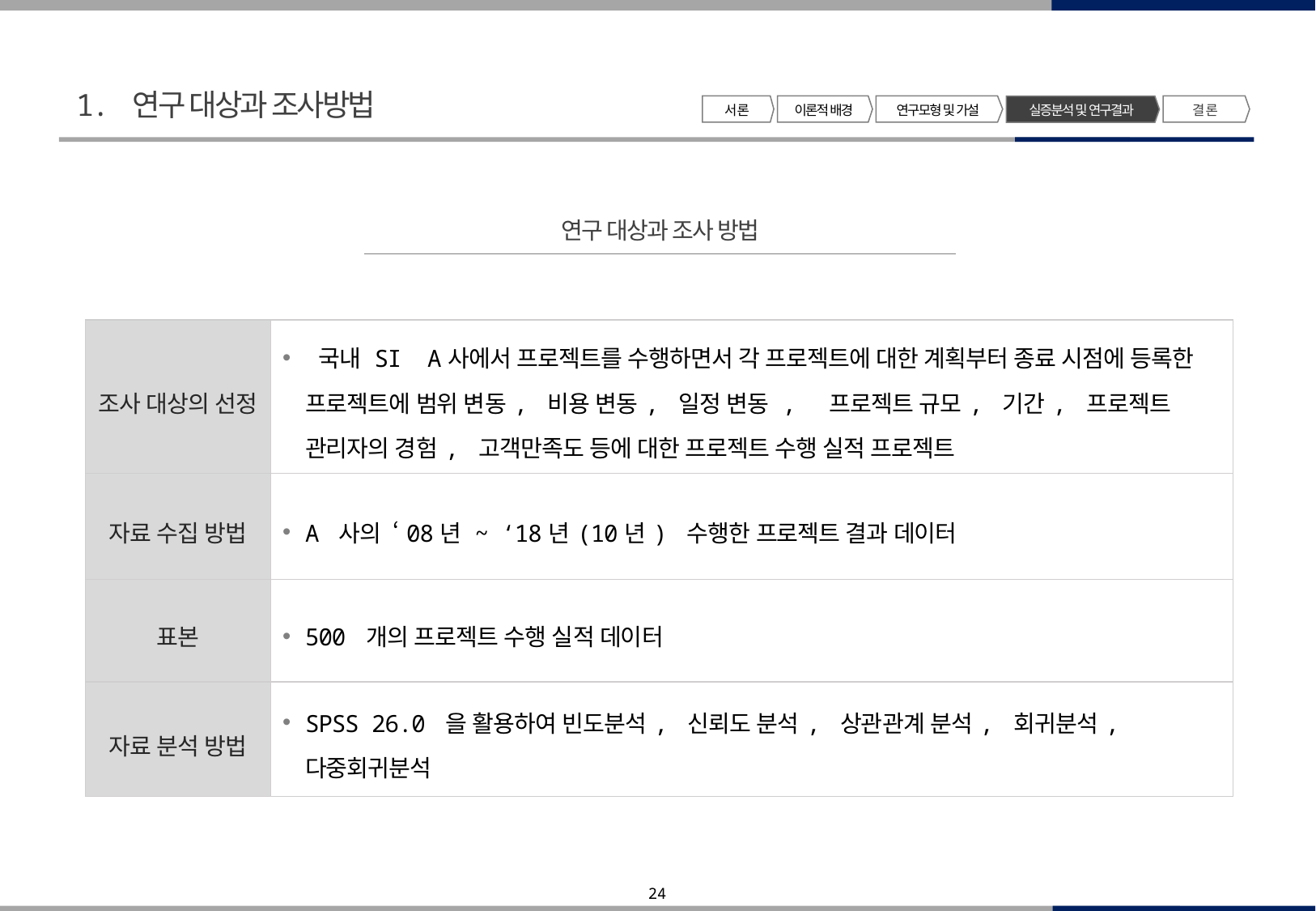

1. 연구 대상과 조사방법
서  론
이론적 배경
연구모형 및 가설
결 론
실증분석 및 연구결과
연구 대상과 조사 방법
| 조사 대상의 선정 | 국내 SI A사에서 프로젝트를 수행하면서 각 프로젝트에 대한 계획부터 종료 시점에 등록한 프로젝트에 범위 변동, 비용 변동, 일정 변동 , 프로젝트 규모, 기간, 프로젝트 관리자의 경험, 고객만족도 등에 대한 프로젝트 수행 실적 프로젝트 |
| --- | --- |
| 자료 수집 방법 | A 사의 ‘08년 ~ ‘18년(10년) 수행한 프로젝트 결과 데이터 |
| 표본 | 500 개의 프로젝트 수행 실적 데이터 |
| 자료 분석 방법 | SPSS 26.0 을 활용하여 빈도분석, 신뢰도 분석, 상관관계 분석, 회귀분석, 다중회귀분석 |